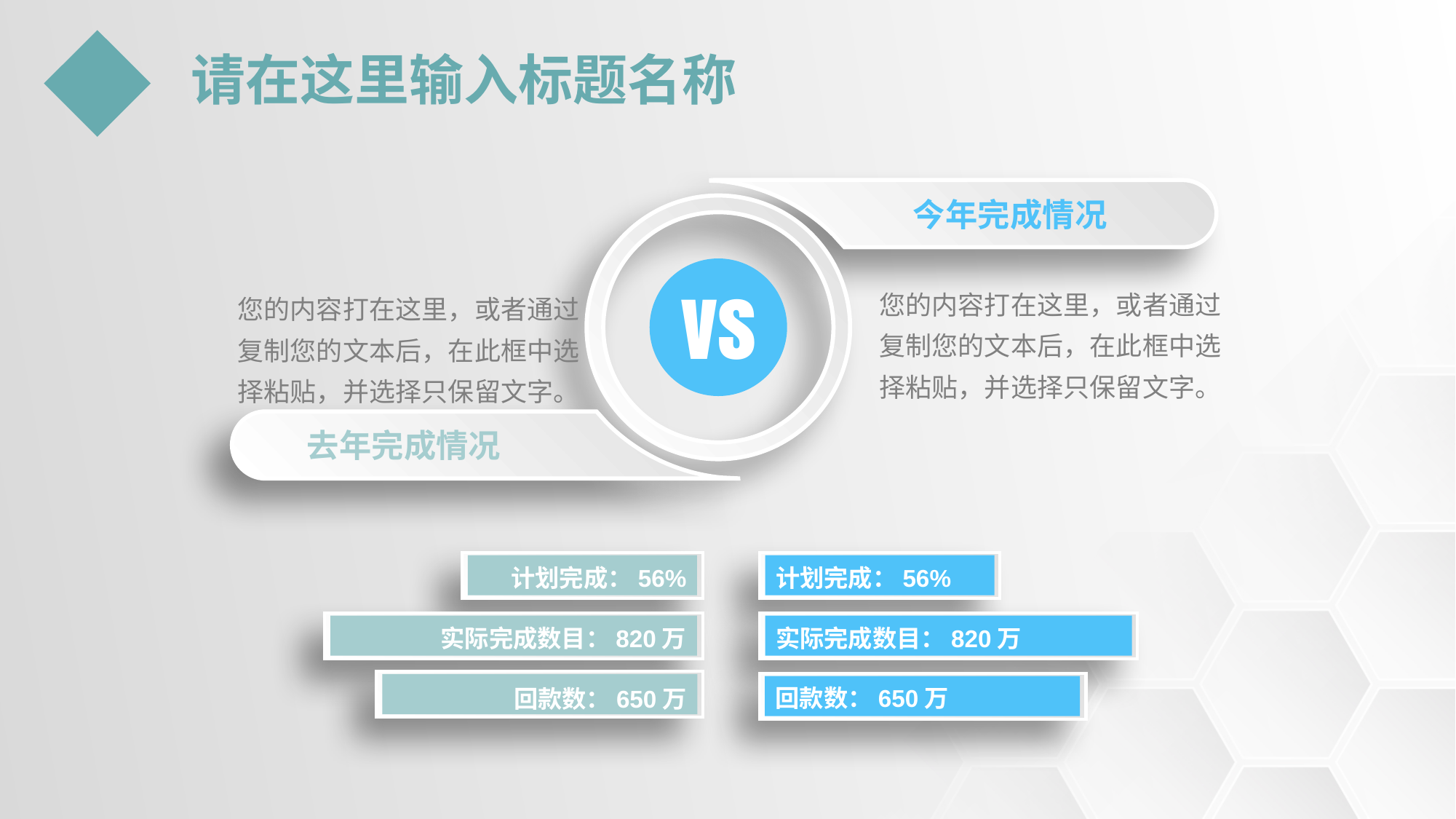

请在这里输入标题名称

            今年完成情况

vs
您的内容打在这里，或者通过复制您的文本后，在此框中选择粘贴，并选择只保留文字。
您的内容打在这里，或者通过复制您的文本后，在此框中选择粘贴，并选择只保留文字。
       去年完成情况
计划完成：56%

计划完成：56%

实际完成数目：820万

实际完成数目：820万

回款数：640万
回款数：650万

回款数：650万
回款数：640万